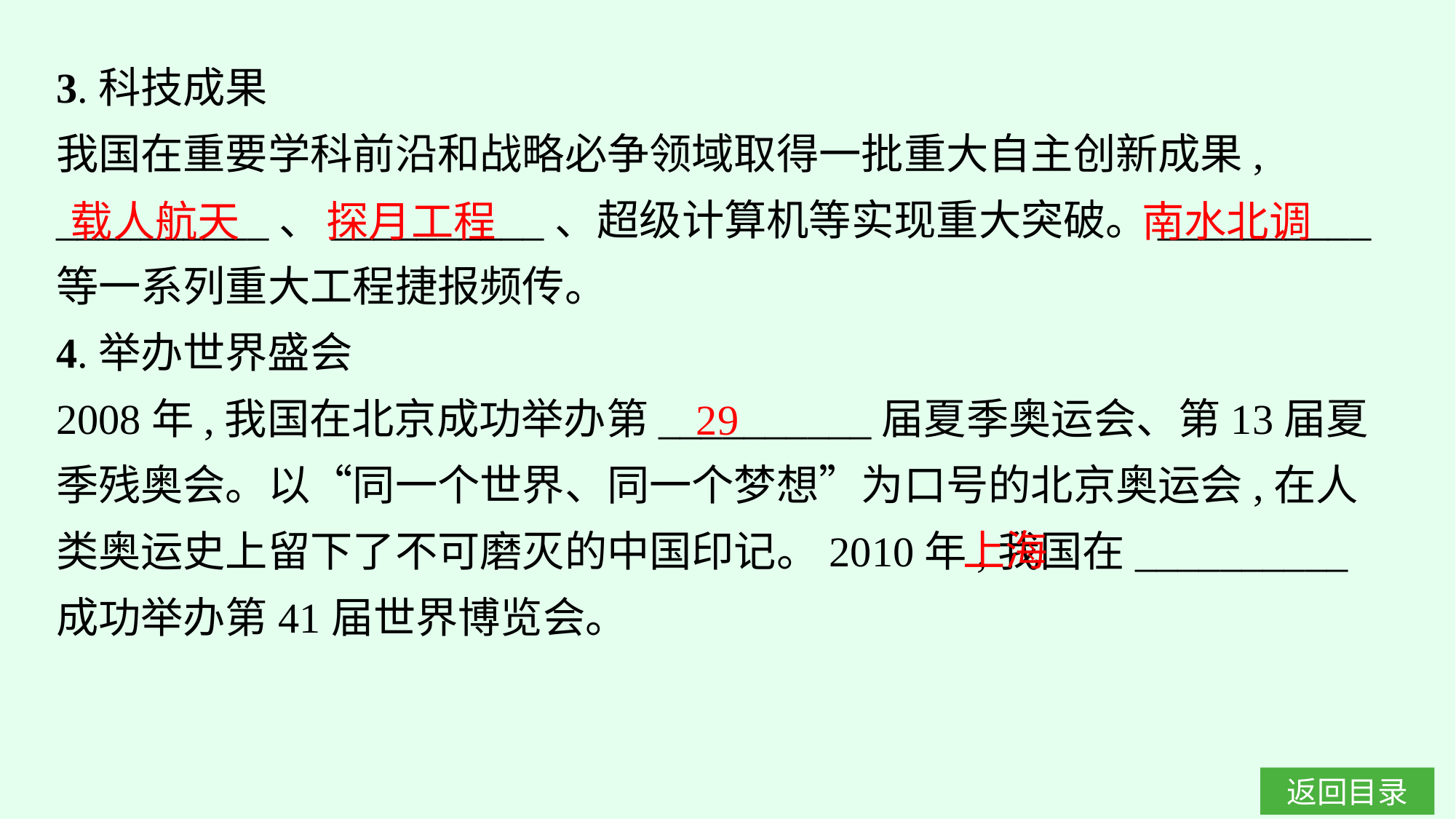

3.科技成果
我国在重要学科前沿和战略必争领域取得一批重大自主创新成果, __________、__________、超级计算机等实现重大突破。__________等一系列重大工程捷报频传。
4.举办世界盛会
2008年,我国在北京成功举办第__________届夏季奥运会、第13届夏季残奥会。以“同一个世界、同一个梦想”为口号的北京奥运会,在人类奥运史上留下了不可磨灭的中国印记。2010年,我国在__________成功举办第41届世界博览会。
南水北调
载人航天
探月工程
29
上海